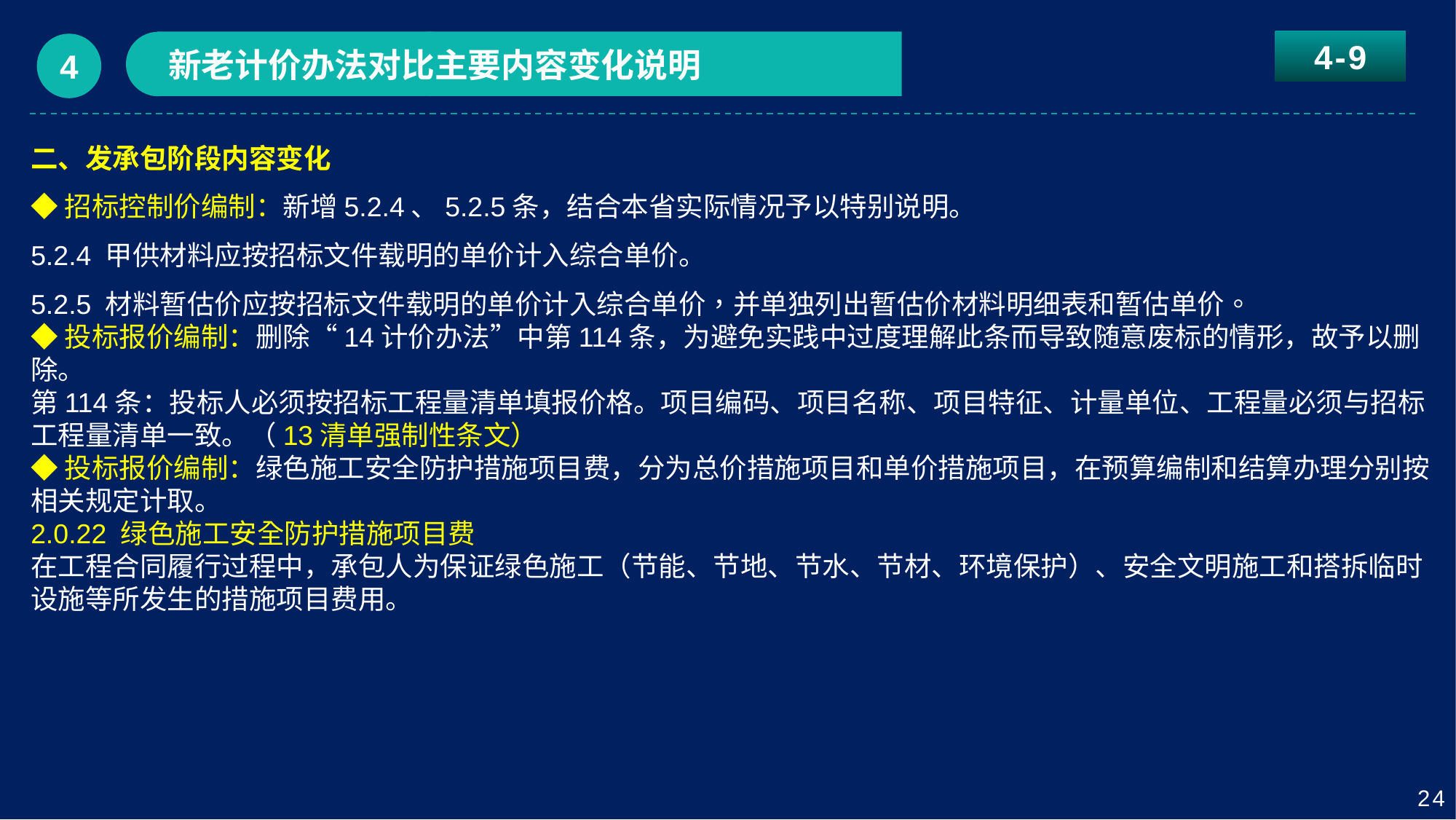

4-9
新老计价办法对比主要内容变化说明

4
二、发承包阶段内容变化
◆招标控制价编制：新增5.2.4、5.2.5条，结合本省实际情况予以特别说明。
5.2.4 甲供材料应按招标文件载明的单价计入综合单价。
5.2.5 材料暂估价应按招标文件载明的单价计入综合单价，并单独列出暂估价材料明细表和暂估单价。
◆投标报价编制：删除“14计价办法”中第114条，为避免实践中过度理解此条而导致随意废标的情形，故予以删除。
第114条：投标人必须按招标工程量清单填报价格。项目编码、项目名称、项目特征、计量单位、工程量必须与招标工程量清单一致。（13清单强制性条文）
◆投标报价编制：绿色施工安全防护措施项目费，分为总价措施项目和单价措施项目，在预算编制和结算办理分别按相关规定计取。
2.0.22 绿色施工安全防护措施项目费
在工程合同履行过程中，承包人为保证绿色施工（节能、节地、节水、节材、环境保护）、安全文明施工和搭拆临时设施等所发生的措施项目费用。

24